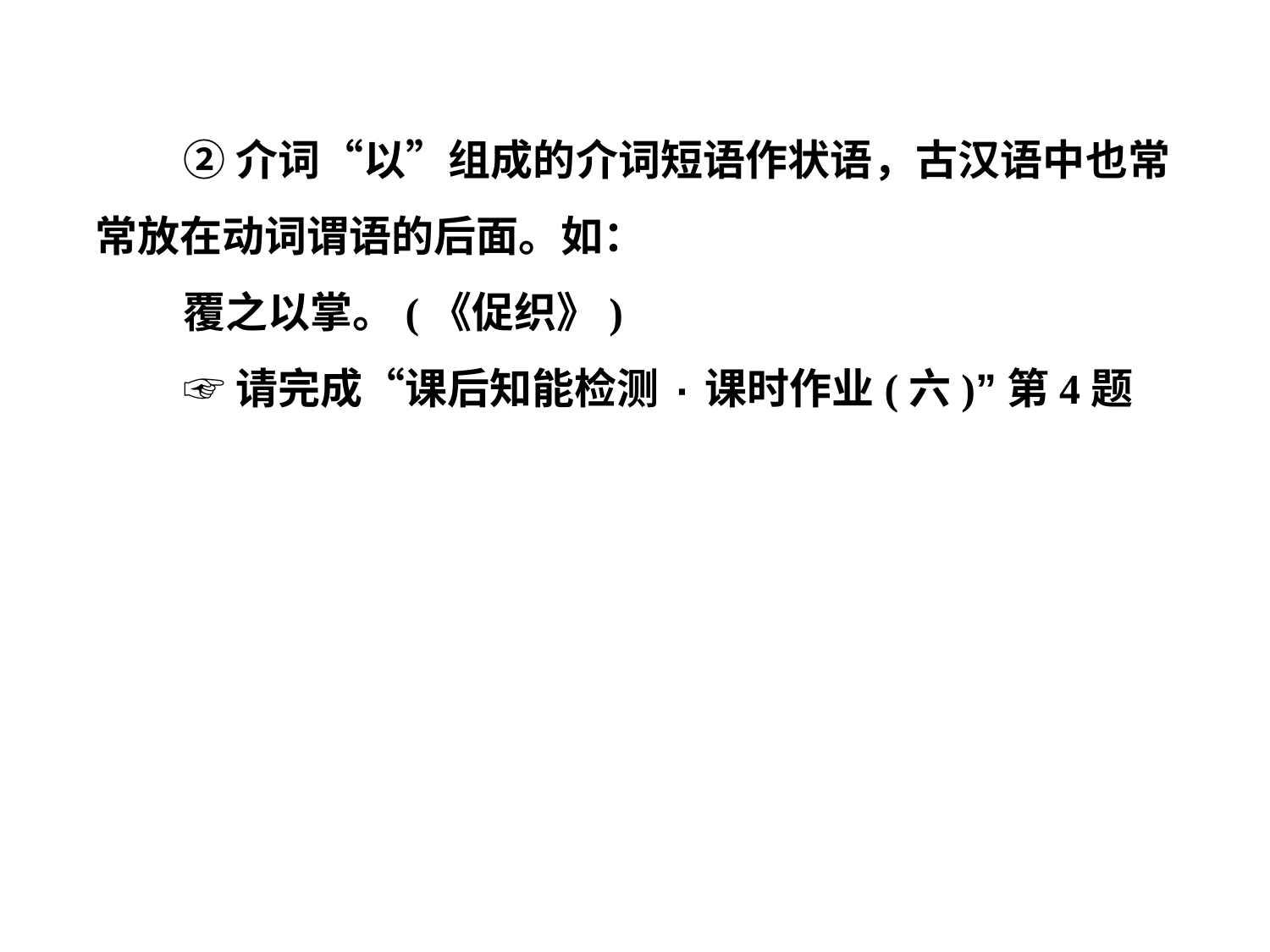

②介词“以”组成的介词短语作状语，古汉语中也常常放在动词谓语的后面。如：
覆之以掌。(《促织》)
☞请完成“课后知能检测·课时作业(六)”第4题